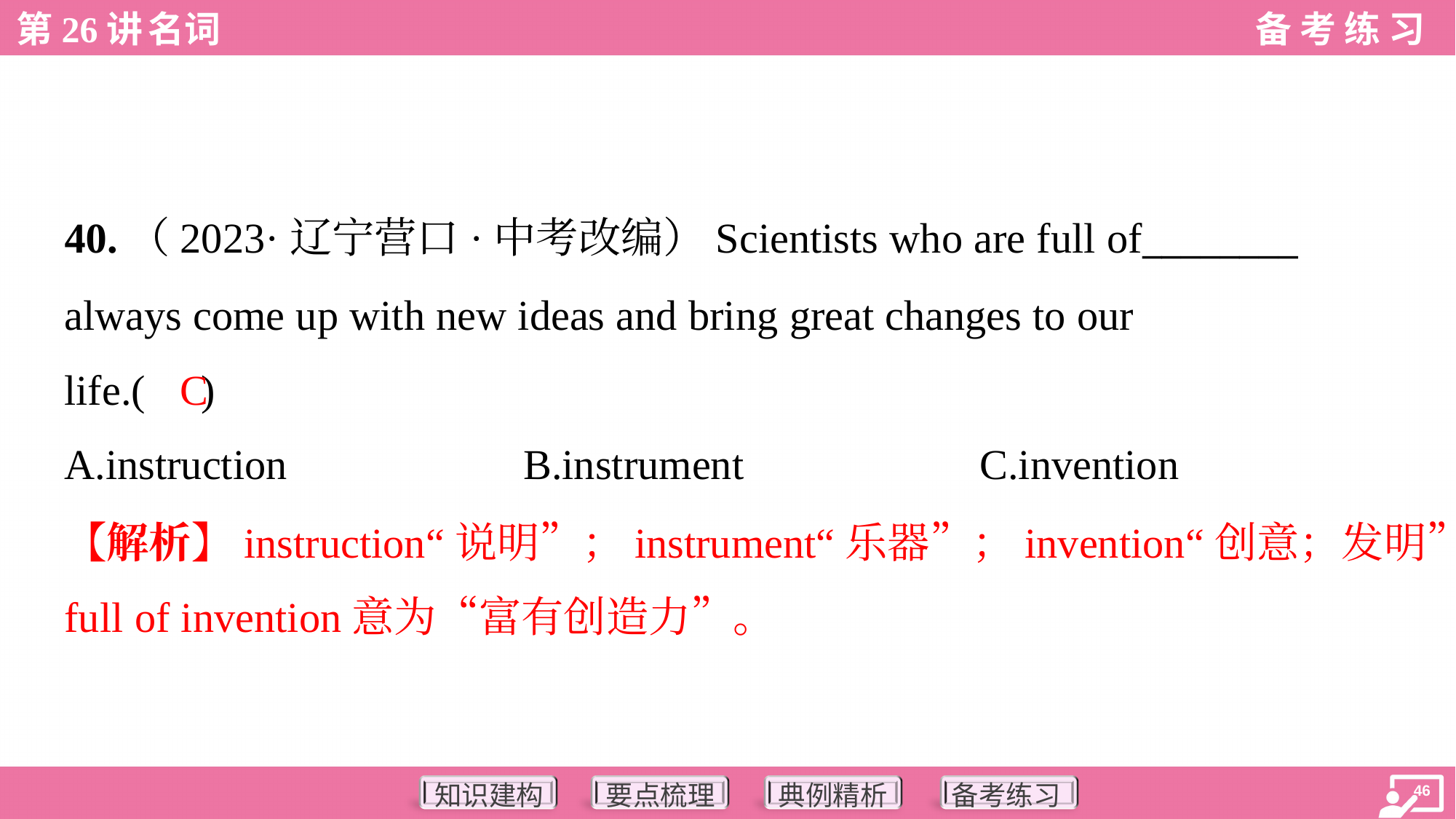

40.（2023·辽宁营口·中考改编）Scientists who are full of________
always come up with new ideas and bring great changes to our
life.(     )
C
A.instruction	B.instrument	C.invention
【解析】instruction“说明”；instrument“乐器”；invention“创意；发明”。
full of invention意为“富有创造力”。